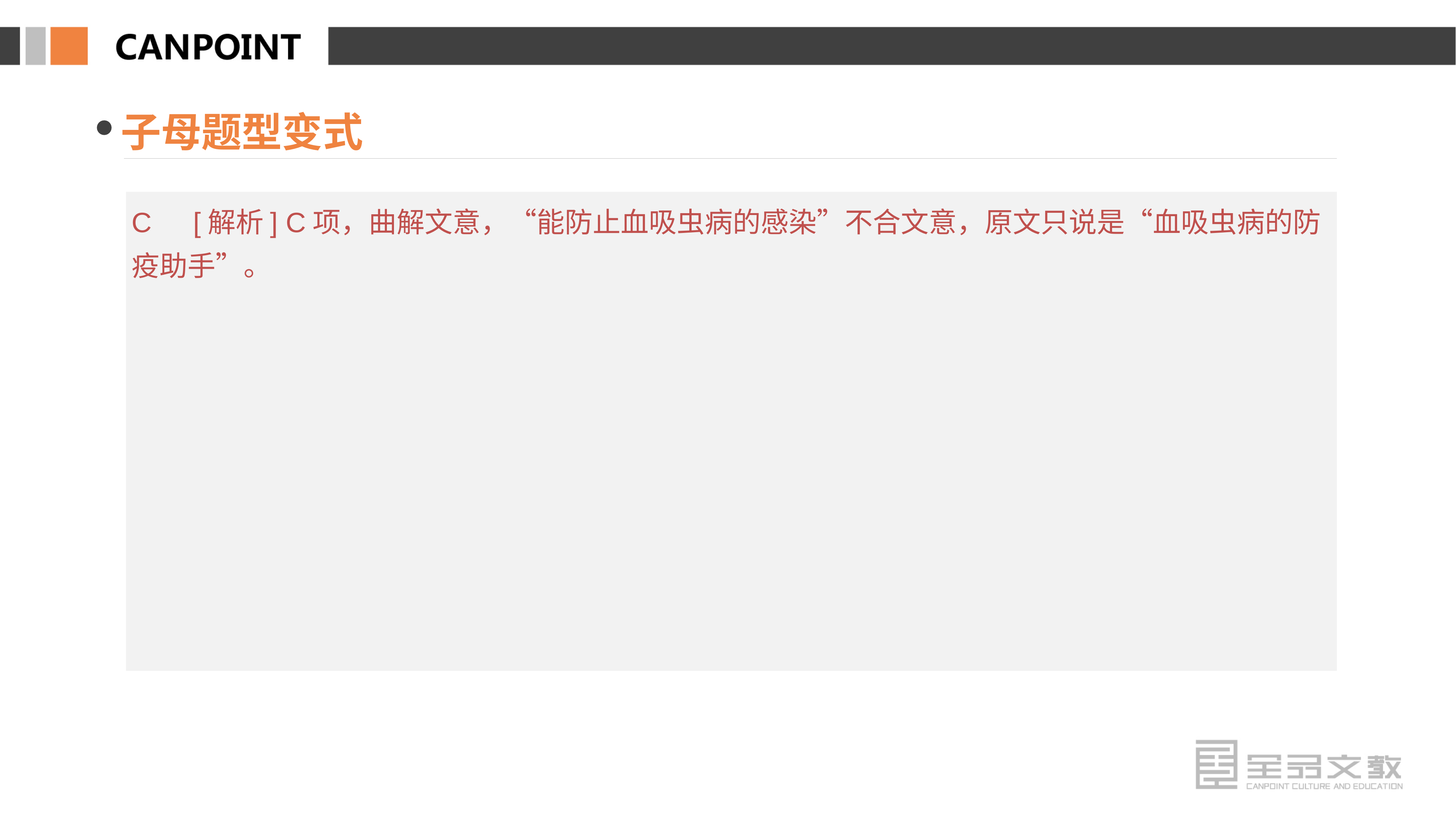

子母题型变式

C　[解析] C项，曲解文意，“能防止血吸虫病的感染”不合文意，原文只说是“血吸虫病的防疫助手”。